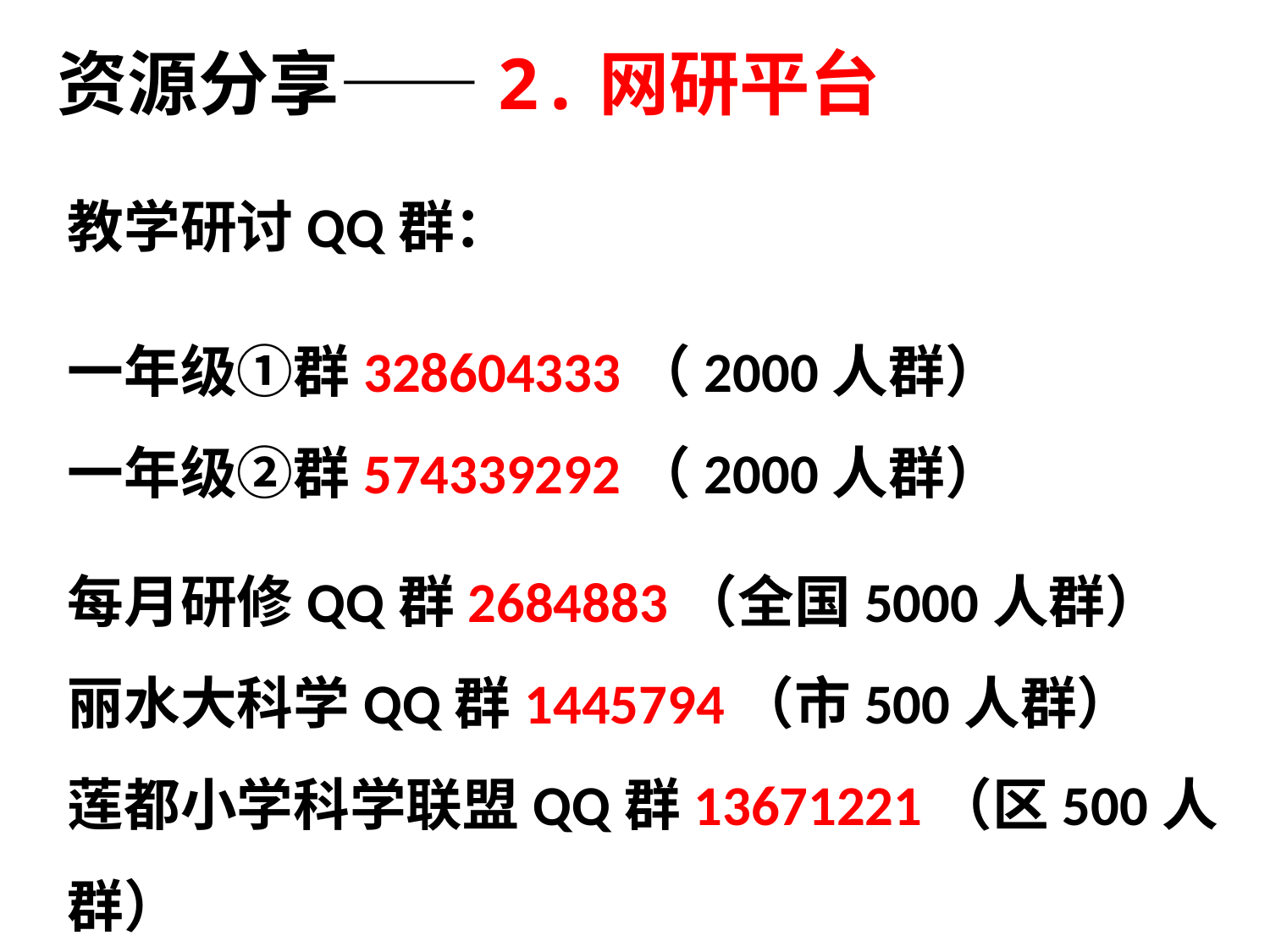

资源分享——2.网研平台
教学研讨QQ群：
一年级①群328604333（2000人群）
一年级②群574339292（2000人群）
每月研修QQ群2684883（全国5000人群）
丽水大科学QQ群1445794（市500人群）
莲都小学科学联盟QQ群13671221（区500人群）